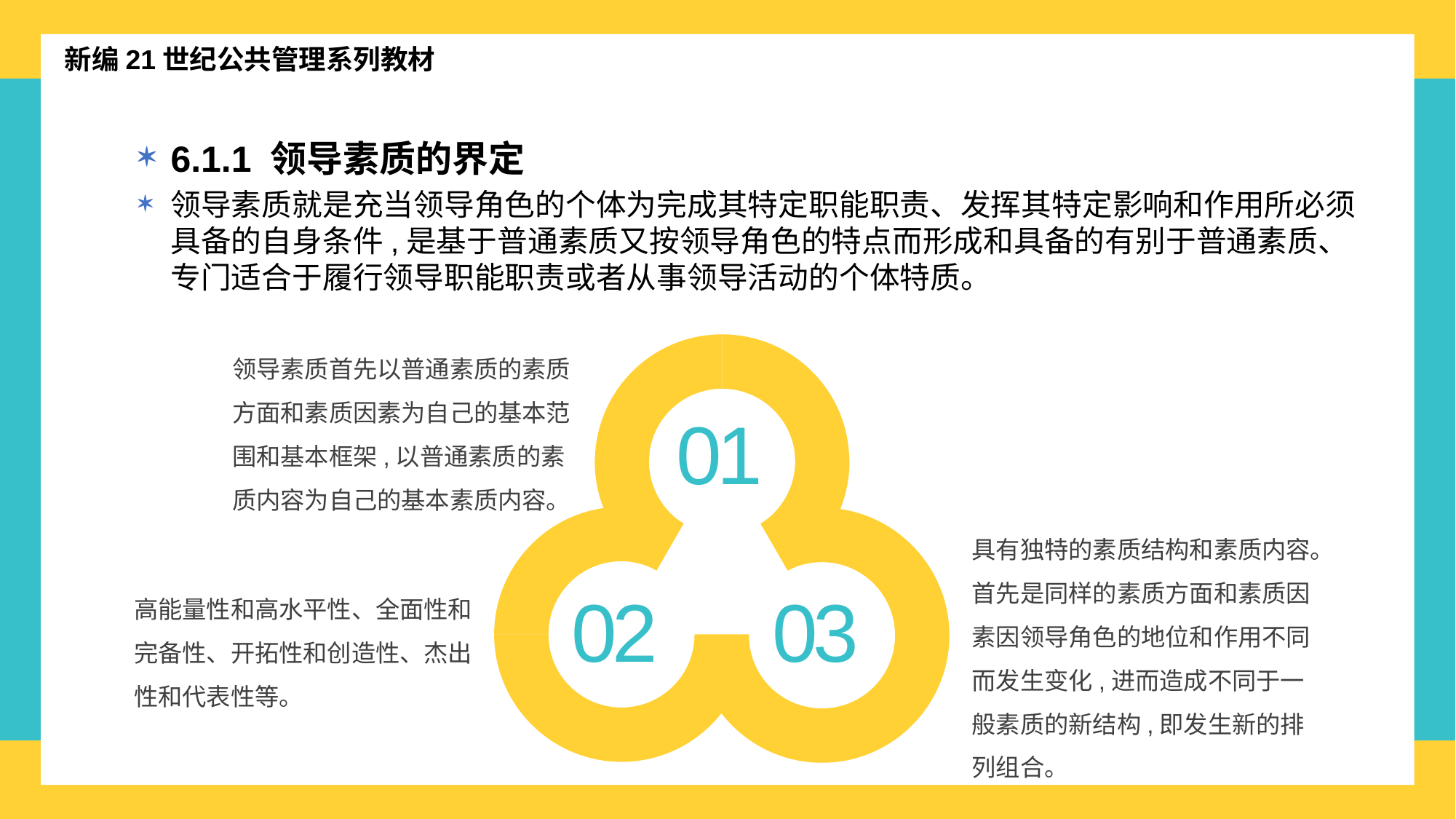

新编21世纪公共管理系列教材
6.1.1 领导素质的界定
领导素质就是充当领导角色的个体为完成其特定职能职责、发挥其特定影响和作用所必须具备的自身条件,是基于普通素质又按领导角色的特点而形成和具备的有别于普通素质、专门适合于履行领导职能职责或者从事领导活动的个体特质。
领导素质首先以普通素质的素质方面和素质因素为自己的基本范围和基本框架,以普通素质的素质内容为自己的基本素质内容。

01
具有独特的素质结构和素质内容。首先是同样的素质方面和素质因素因领导角色的地位和作用不同而发生变化,进而造成不同于一般素质的新结构,即发生新的排列组合。
02
03
高能量性和高水平性、全面性和完备性、开拓性和创造性、杰出性和代表性等。